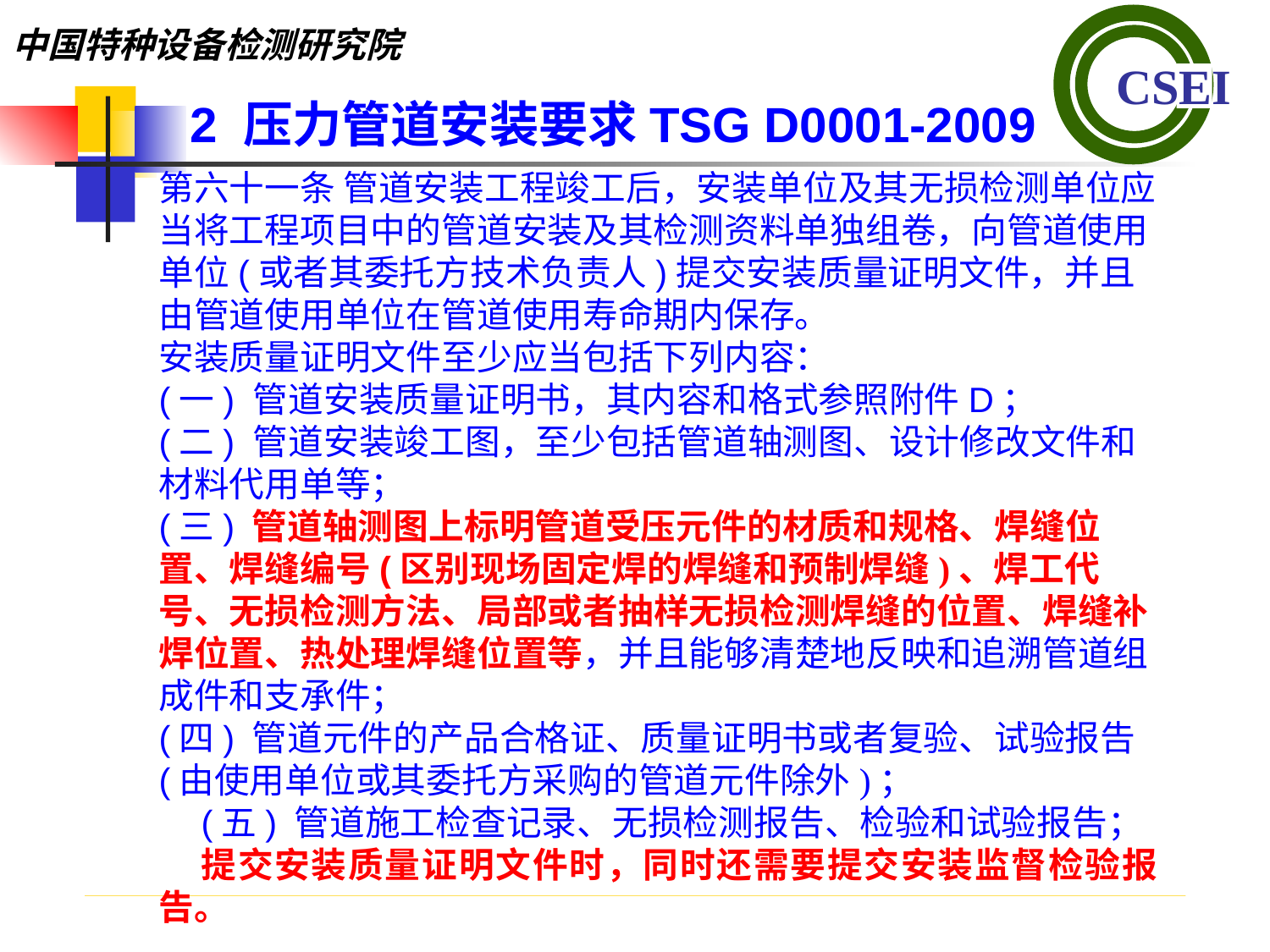

2 压力管道安装要求TSG D0001-2009
第六十一条 管道安装工程竣工后，安装单位及其无损检测单位应当将工程项目中的管道安装及其检测资料单独组卷，向管道使用单位(或者其委托方技术负责人)提交安装质量证明文件，并且由管道使用单位在管道使用寿命期内保存。安装质量证明文件至少应当包括下列内容：(一) 管道安装质量证明书，其内容和格式参照附件D；(二) 管道安装竣工图，至少包括管道轴测图、设计修改文件和材料代用单等；(三) 管道轴测图上标明管道受压元件的材质和规格、焊缝位置、焊缝编号(区别现场固定焊的焊缝和预制焊缝)、焊工代号、无损检测方法、局部或者抽样无损检测焊缝的位置、焊缝补焊位置、热处理焊缝位置等，并且能够清楚地反映和追溯管道组成件和支承件；(四) 管道元件的产品合格证、质量证明书或者复验、试验报告(由使用单位或其委托方采购的管道元件除外)；(五) 管道施工检查记录、无损检测报告、检验和试验报告；
提交安装质量证明文件时，同时还需要提交安装监督检验报告。